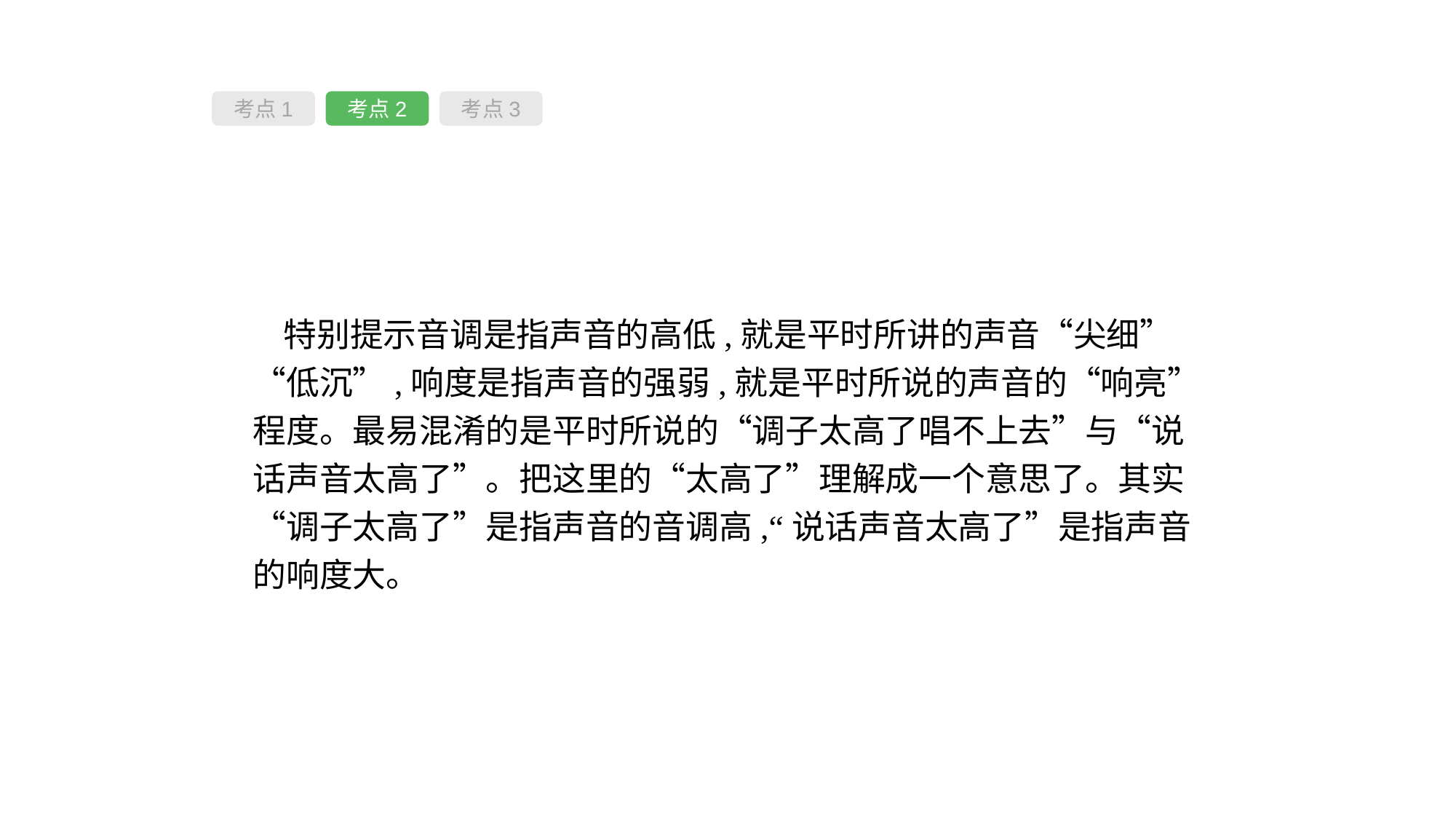

考点1
考点2
考点3
   特别提示音调是指声音的高低,就是平时所讲的声音“尖细”“低沉”,响度是指声音的强弱,就是平时所说的声音的“响亮”程度。最易混淆的是平时所说的“调子太高了唱不上去”与“说话声音太高了”。把这里的“太高了”理解成一个意思了。其实“调子太高了”是指声音的音调高,“说话声音太高了”是指声音的响度大。